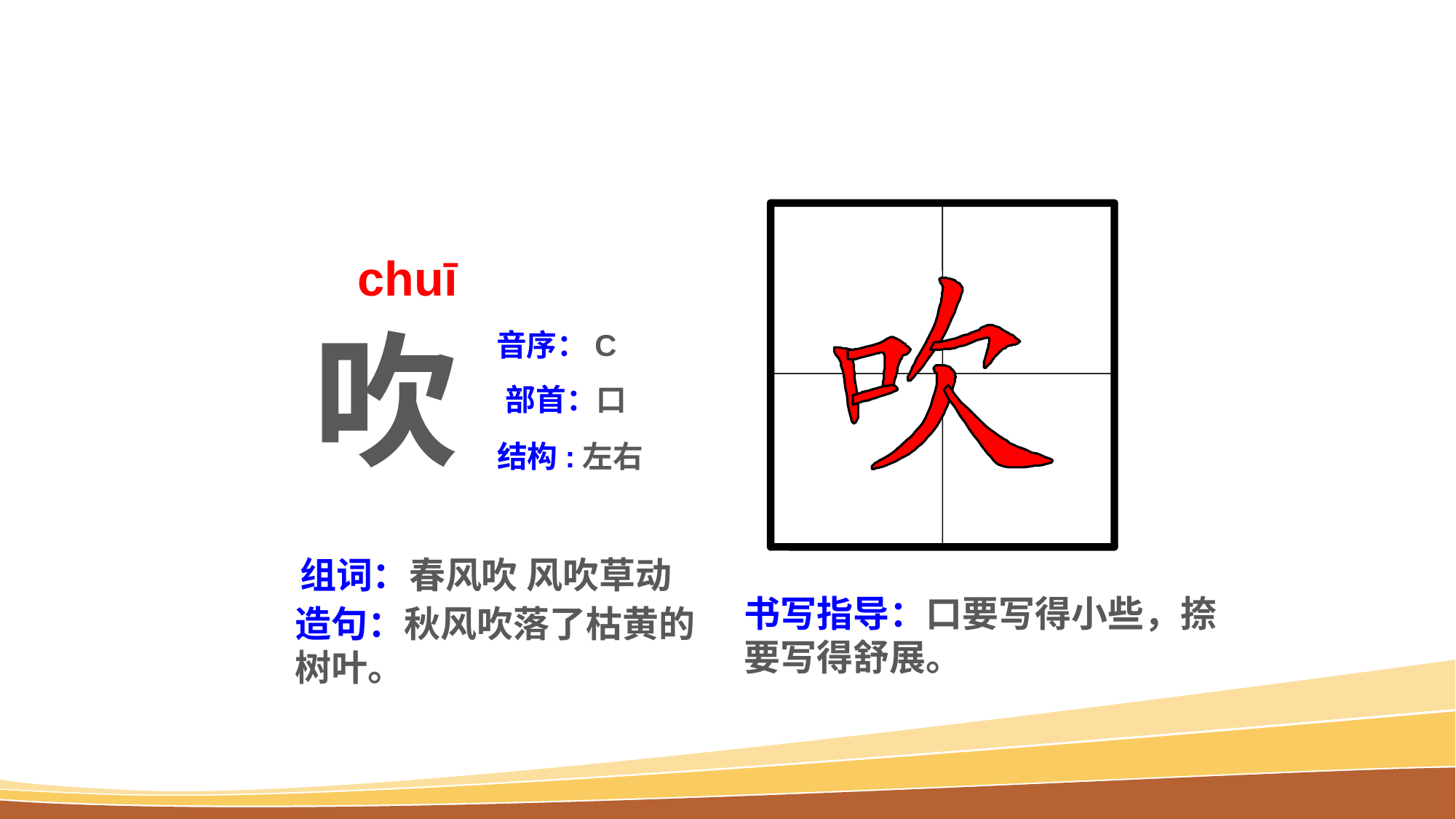

chuī

吹
音序：C

部首：口

结构:左右
组词：春风吹 风吹草动
书写指导：口要写得小些，捺要写得舒展。
造句：秋风吹落了枯黄的树叶。